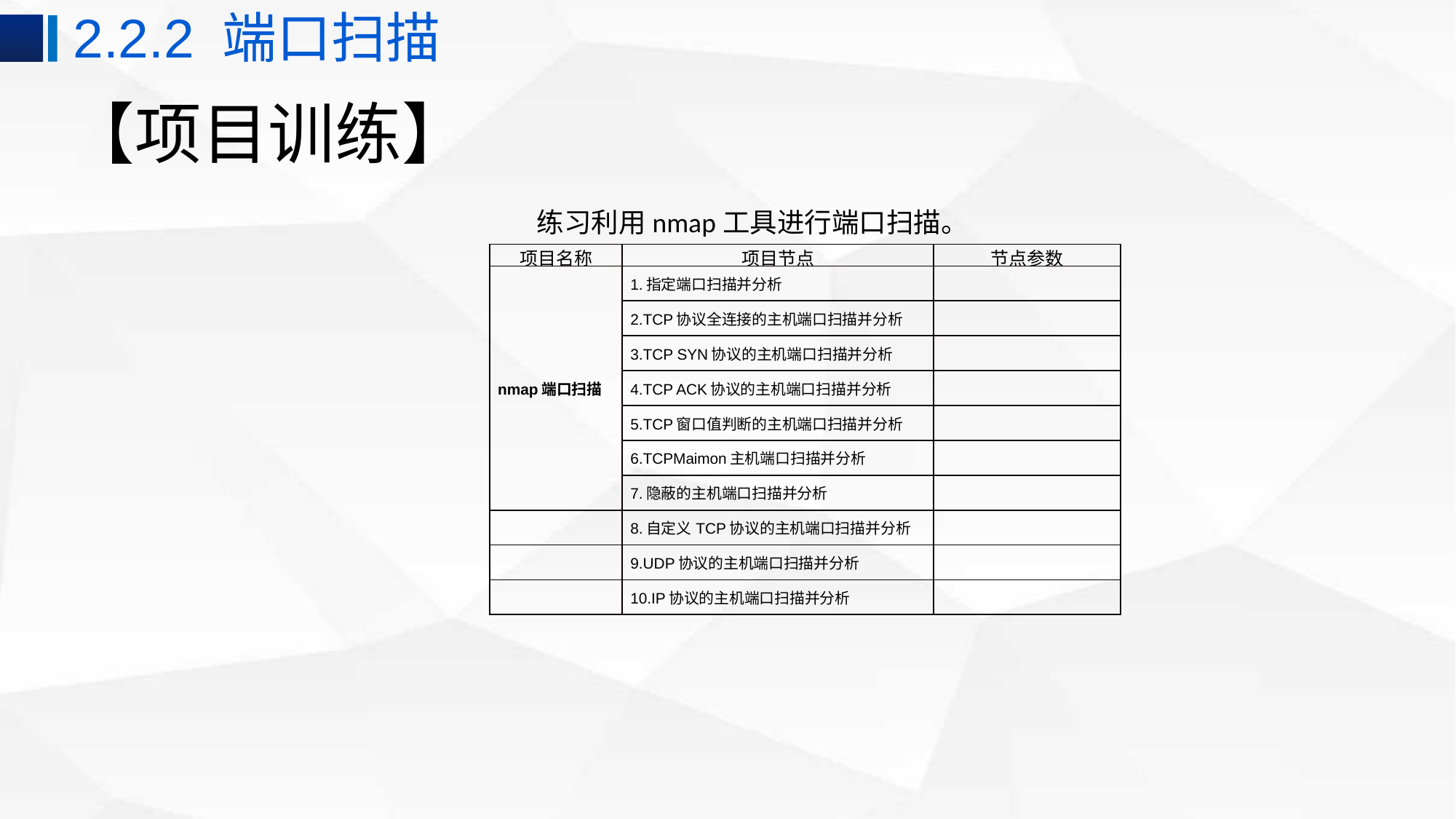

2.2.2 端口扫描

# 【项目训练】
练习利用nmap工具进行端口扫描。
| 项目名称 | 项目节点 | 节点参数 |
| --- | --- | --- |
| nmap端口扫描 | 1.指定端口扫描并分析 |  |
|  | 2.TCP协议全连接的主机端口扫描并分析 |  |
|  | 3.TCP SYN协议的主机端口扫描并分析 |  |
|  | 4.TCP ACK协议的主机端口扫描并分析 |  |
|  | 5.TCP窗口值判断的主机端口扫描并分析 |  |
|  | 6.TCPMaimon主机端口扫描并分析 |  |
|  | 7.隐蔽的主机端口扫描并分析 |  |
|  | 8.自定义TCP协议的主机端口扫描并分析 |  |
|  | 9.UDP协议的主机端口扫描并分析 |  |
|  | 10.IP协议的主机端口扫描并分析 |  |